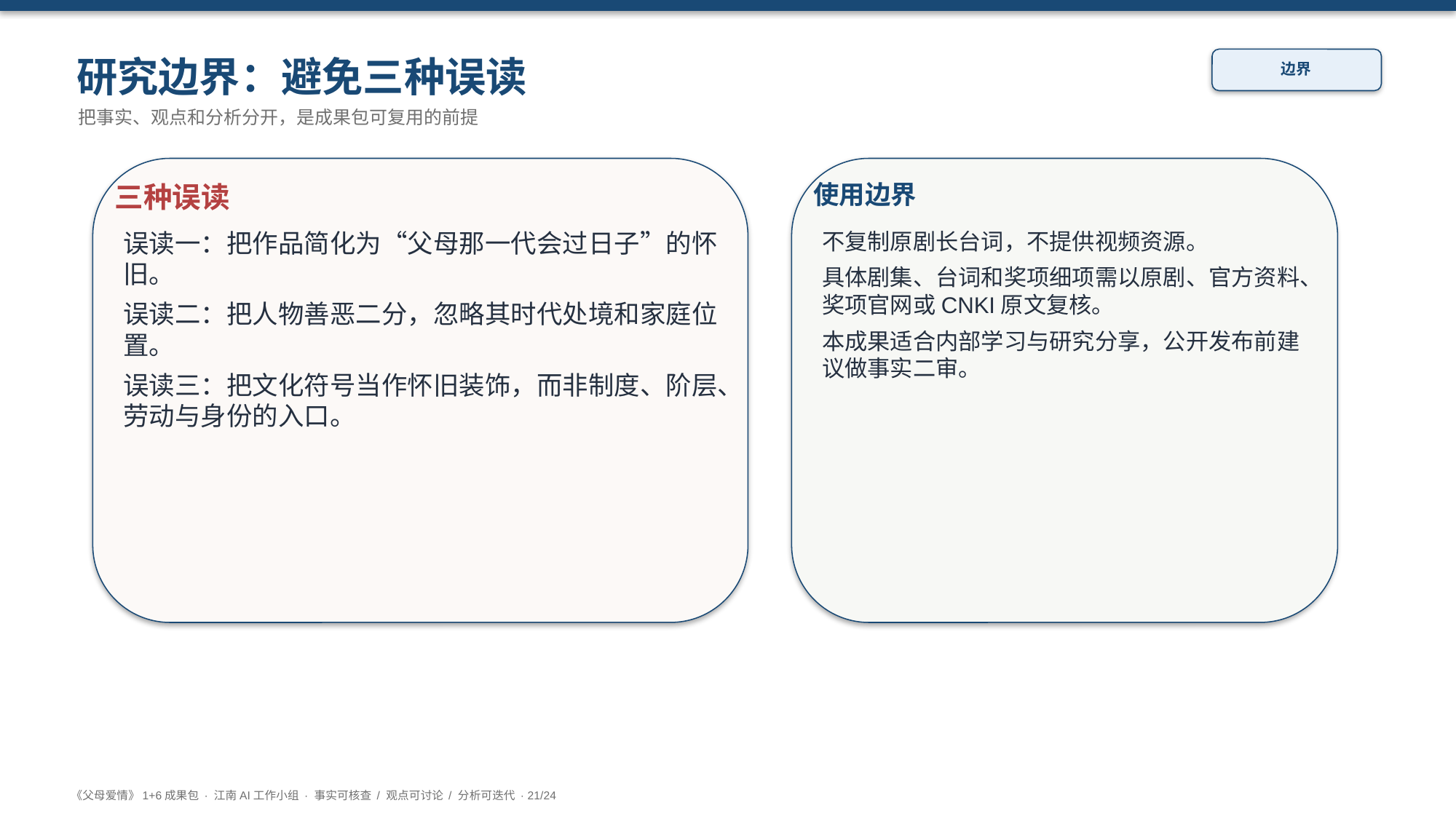

研究边界：避免三种误读

边界
把事实、观点和分析分开，是成果包可复用的前提

三种误读
使用边界
误读一：把作品简化为“父母那一代会过日子”的怀旧。
误读二：把人物善恶二分，忽略其时代处境和家庭位置。
误读三：把文化符号当作怀旧装饰，而非制度、阶层、劳动与身份的入口。
不复制原剧长台词，不提供视频资源。
具体剧集、台词和奖项细项需以原剧、官方资料、奖项官网或CNKI原文复核。
本成果适合内部学习与研究分享，公开发布前建议做事实二审。
《父母爱情》1+6成果包 · 江南AI工作小组 · 事实可核查 / 观点可讨论 / 分析可迭代 · 21/24